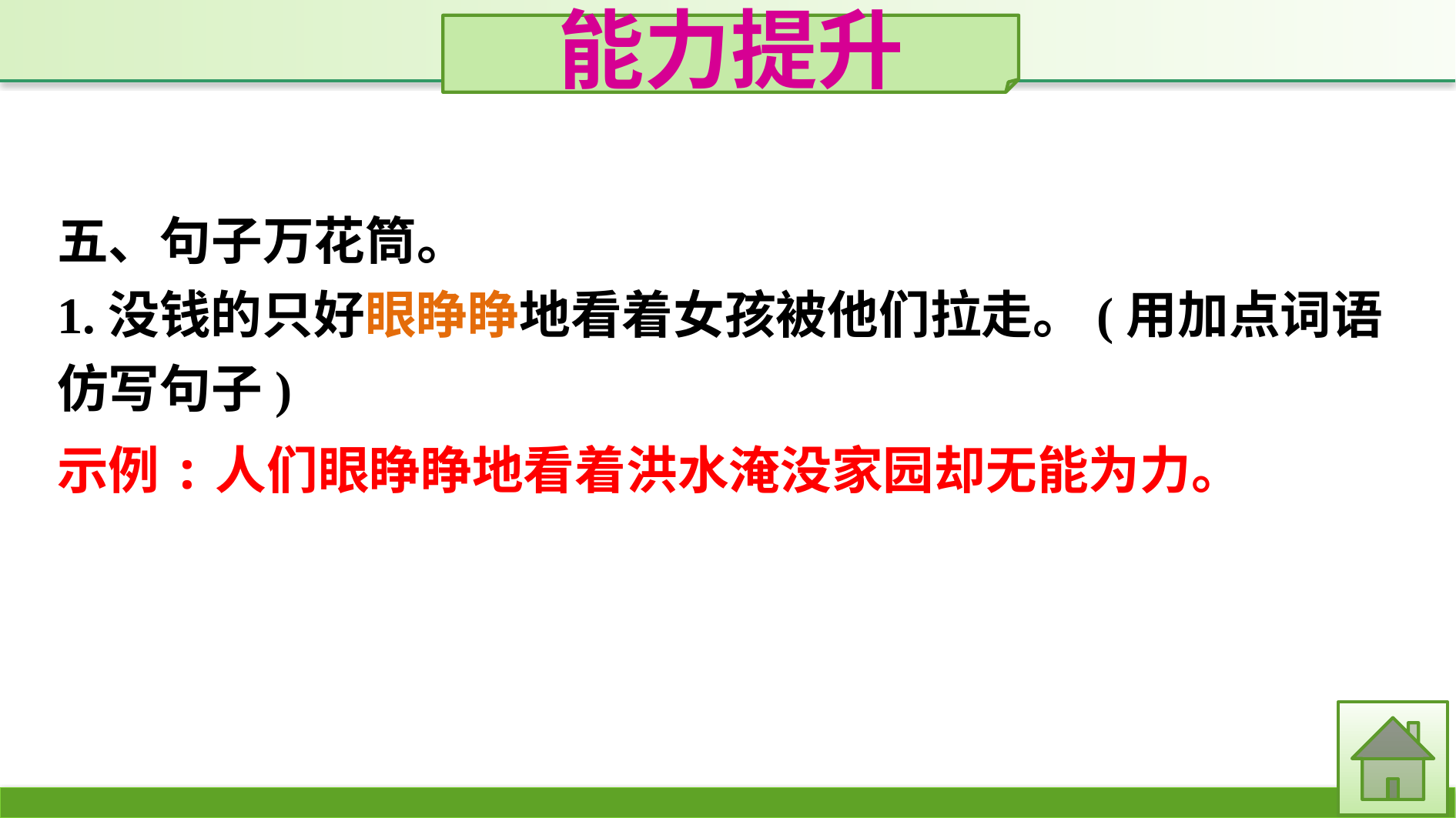

能力提升
五、句子万花筒。
1.没钱的只好眼睁睁地看着女孩被他们拉走。(用加点词语仿写句子)
示例:人们眼睁睁地看着洪水淹没家园却无能为力。